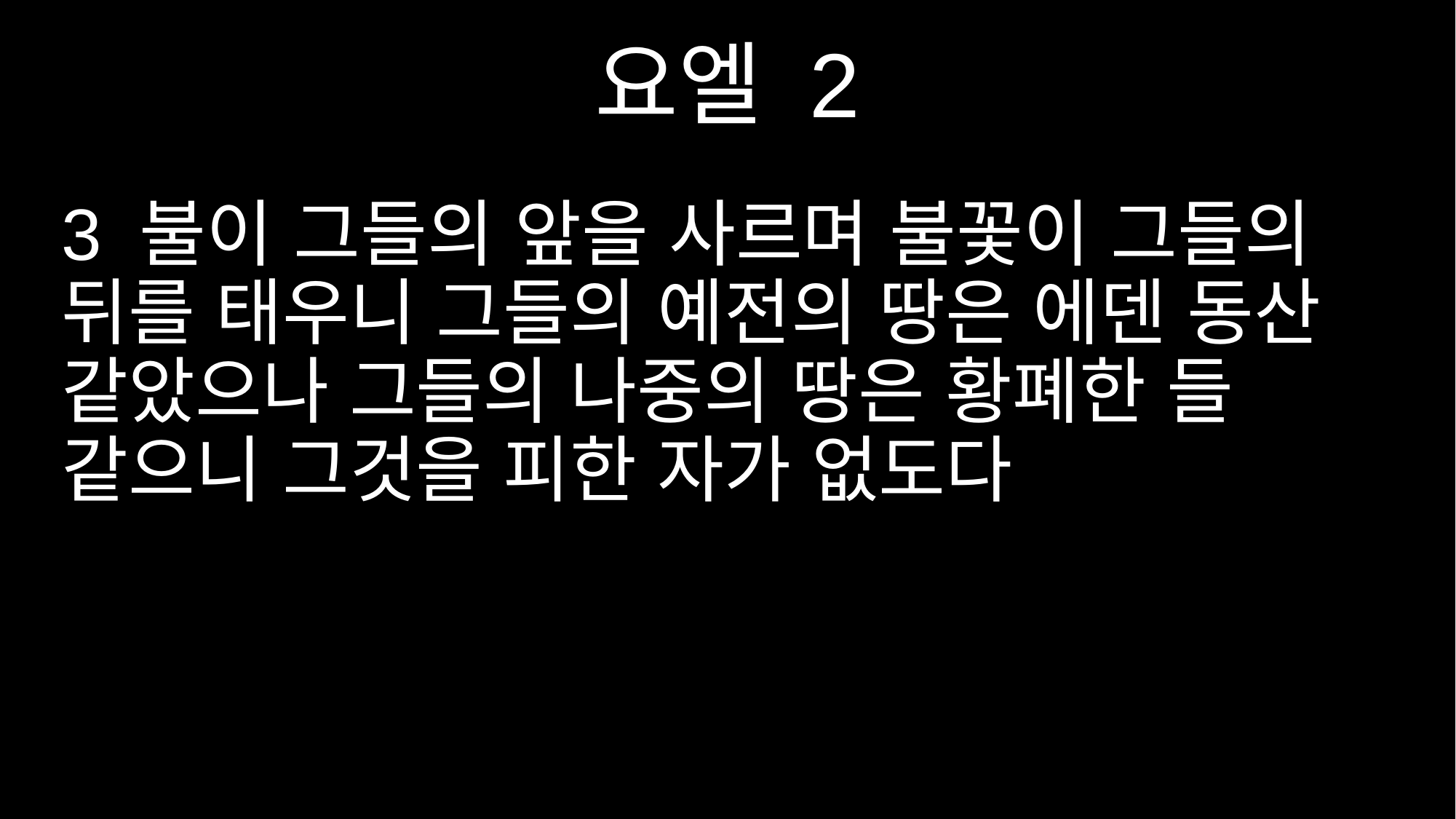

요엘 2
3 불이 그들의 앞을 사르며 불꽃이 그들의 뒤를 태우니 그들의 예전의 땅은 에덴 동산 같았으나 그들의 나중의 땅은 황폐한 들 같으니 그것을 피한 자가 없도다